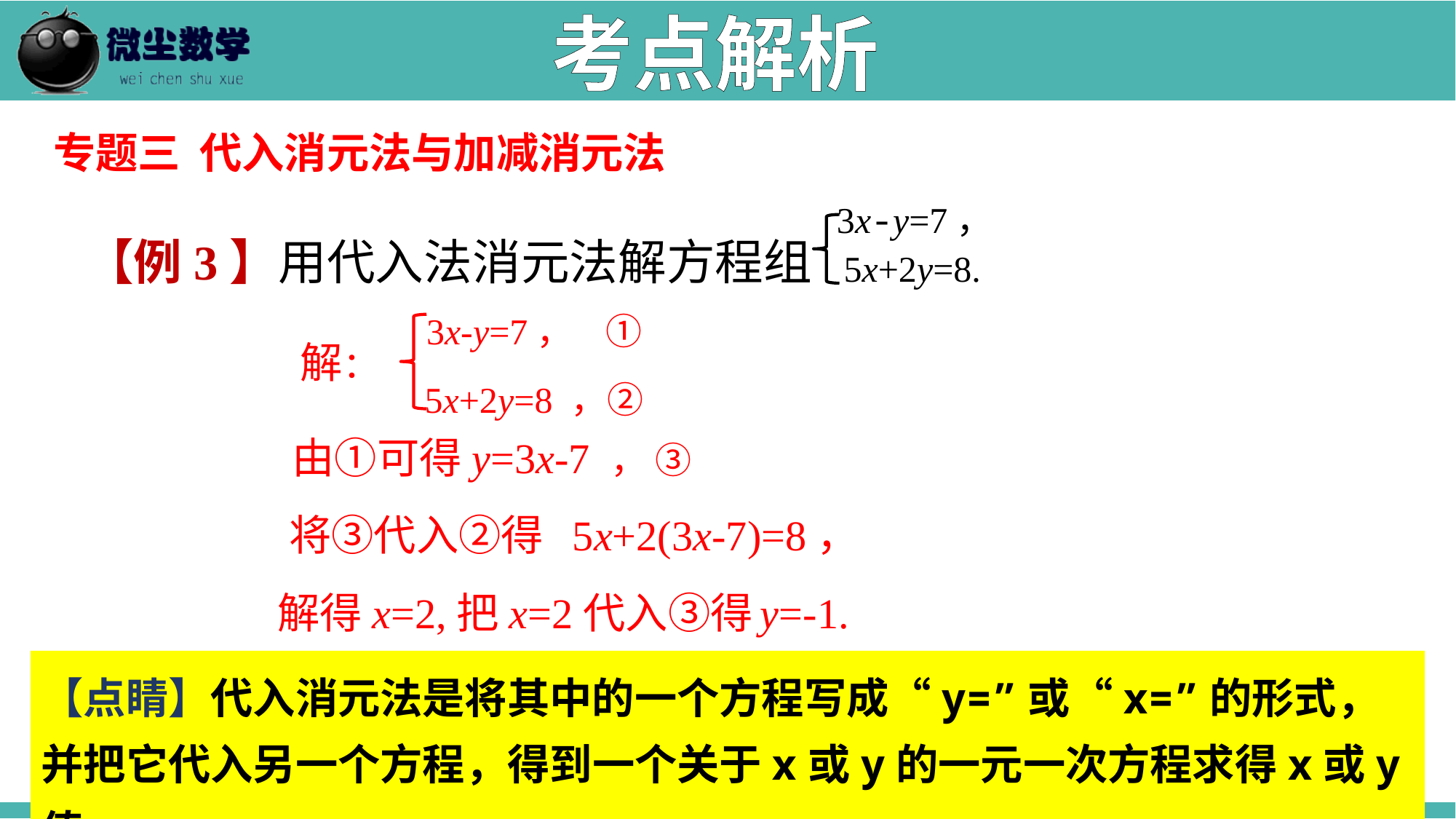

考点解析
专题三  代入消元法与加减消元法
3x-y=7，

5x+2y=8.
【例3】用代入法消元法解方程组
3x-y=7，    ①

5x+2y=8 ，②
解：
由①可得y=3x-7 ， ③
将③代入②得  5x+2(3x-7)=8，
解得x=2,把x=2代入③得
y=-1.
x=2，

y=-1.
由此可得二元一次方程组的解是
【点睛】代入消元法是将其中的一个方程写成“y=”或“x=”的形式，并把它代入另一个方程，得到一个关于x或y的一元一次方程求得x或y值.